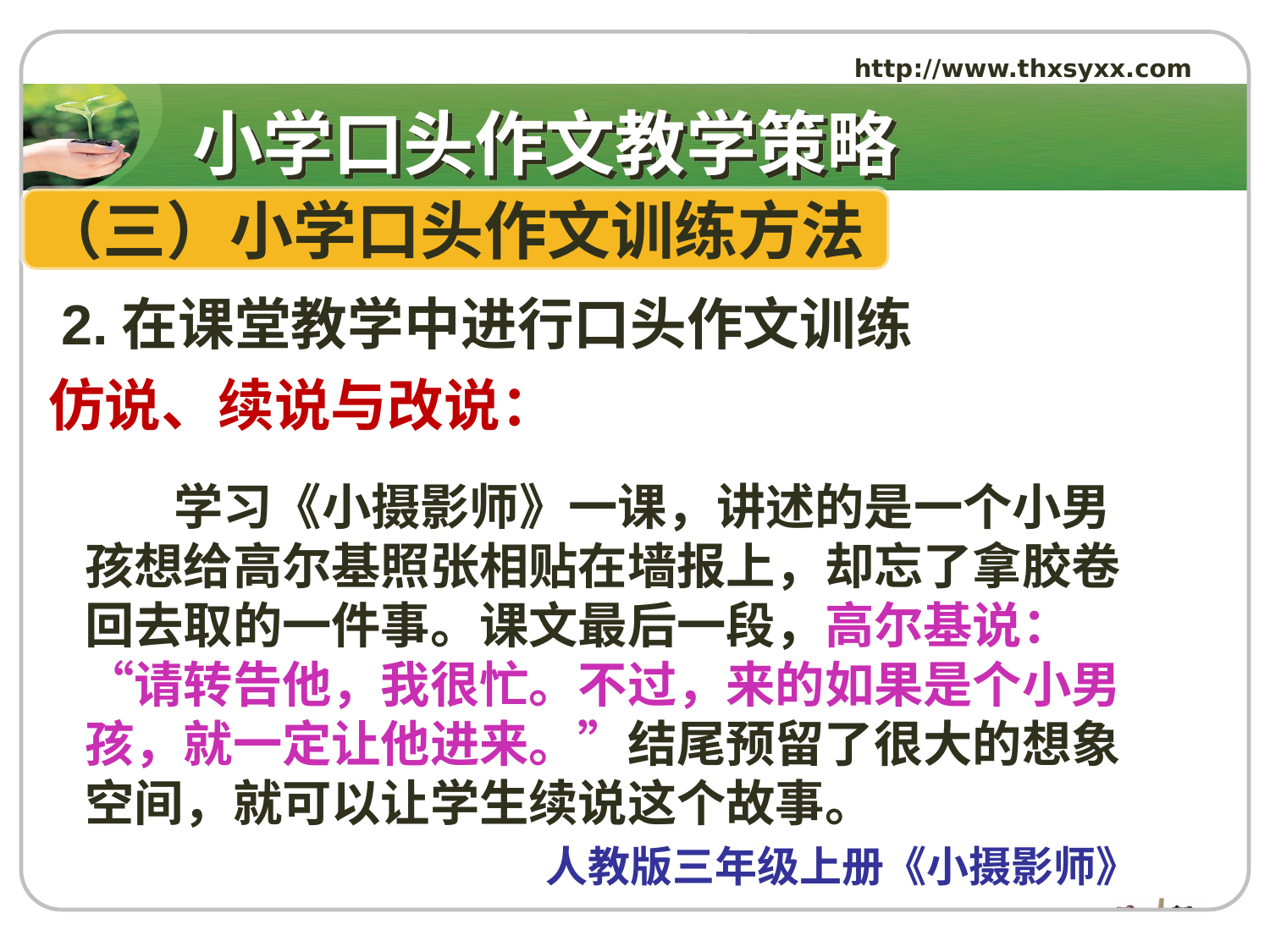

http://www.thxsyxx.com
# 小学口头作文教学策略
（三）小学口头作文训练方法
 2.在课堂教学中进行口头作文训练
仿说、续说与改说：
       学习《小摄影师》一课，讲述的是一个小男孩想给高尔基照张相贴在墙报上，却忘了拿胶卷回去取的一件事。课文最后一段，高尔基说：“请转告他，我很忙。不过，来的如果是个小男孩，就一定让他进来。”结尾预留了很大的想象空间，就可以让学生续说这个故事。
 人教版三年级上册《小摄影师》